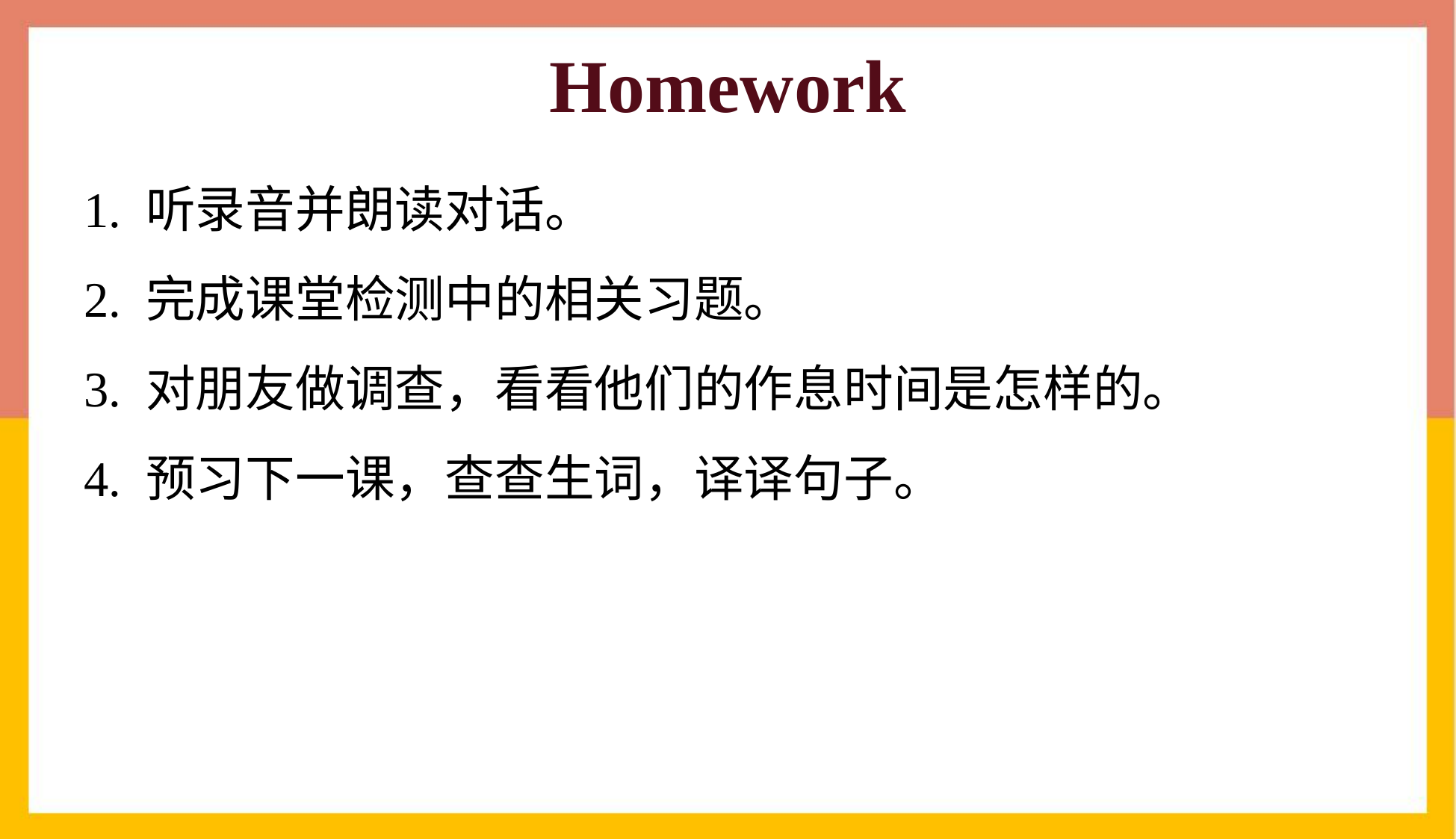

# Homework
1. 听录音并朗读对话。
2. 完成课堂检测中的相关习题。
3. 对朋友做调查，看看他们的作息时间是怎样的。
4. 预习下一课，查查生词，译译句子。